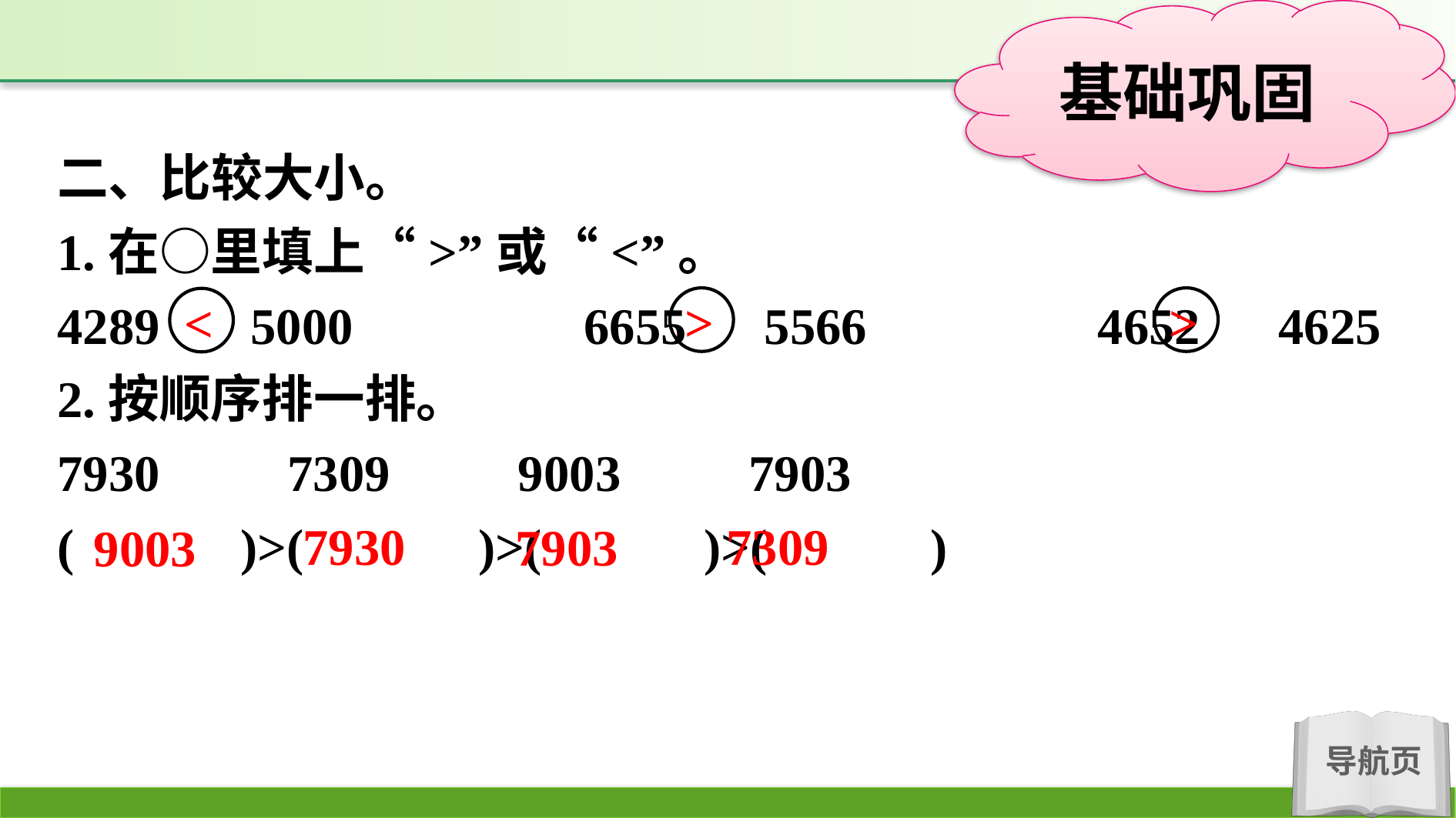

二、比较大小。
1.在○里填上“>”或“<”。
4289       5000　　　　6655      5566　　　　4652      4625
2.按顺序排一排。
7930　　7309　　9003　　7903
(   　　)>(　    　)>(　   　)>(　   　)
>
>
<

7309
7930
7903
9003